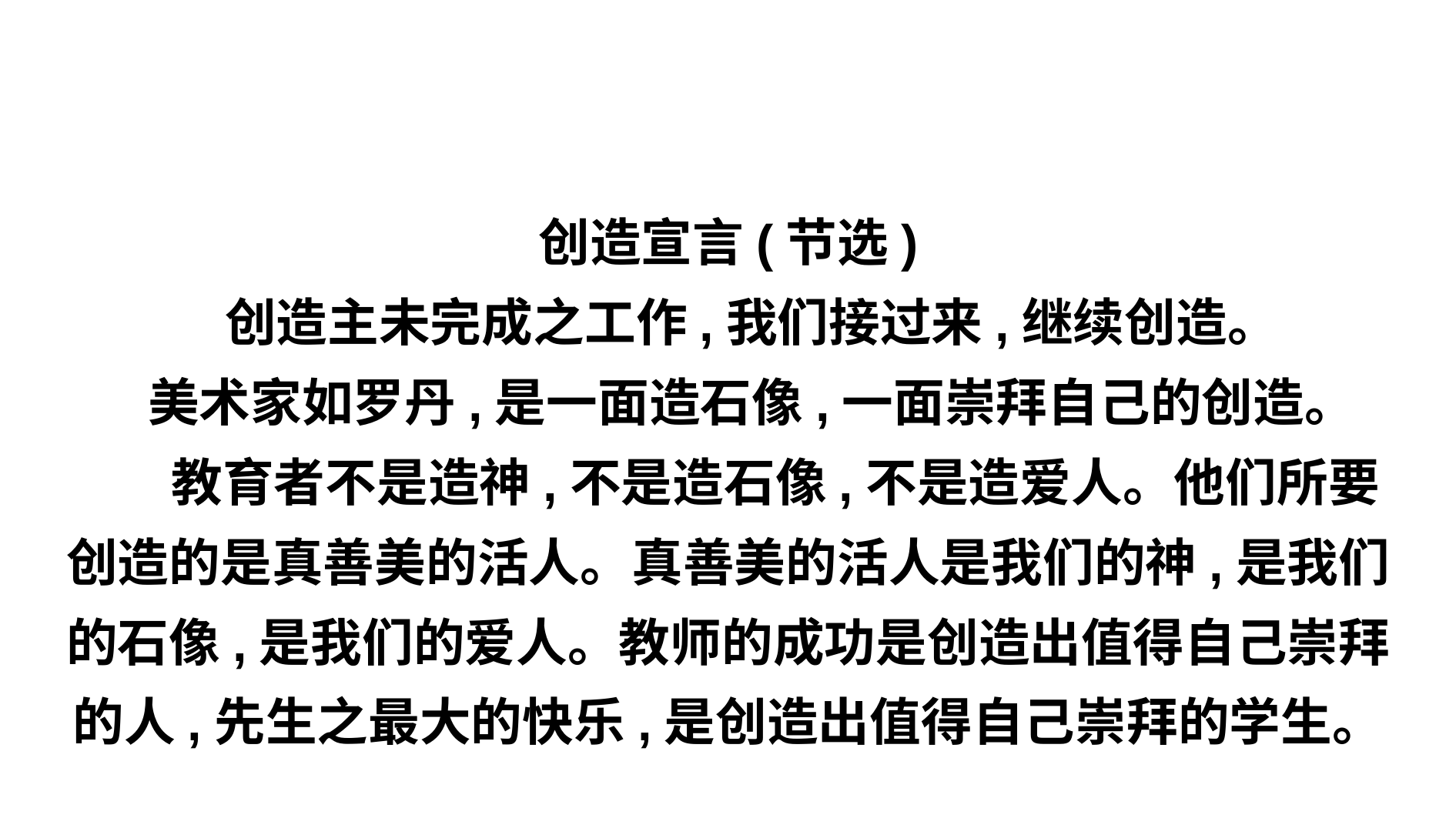

创造宣言(节选)
   创造主未完成之工作,我们接过来,继续创造。
   美术家如罗丹,是一面造石像,一面崇拜自己的创造。
       教育者不是造神,不是造石像,不是造爱人。他们所要创造的是真善美的活人。真善美的活人是我们的神,是我们的石像,是我们的爱人。教师的成功是创造出值得自己崇拜的人,先生之最大的快乐,是创造出值得自己崇拜的学生。